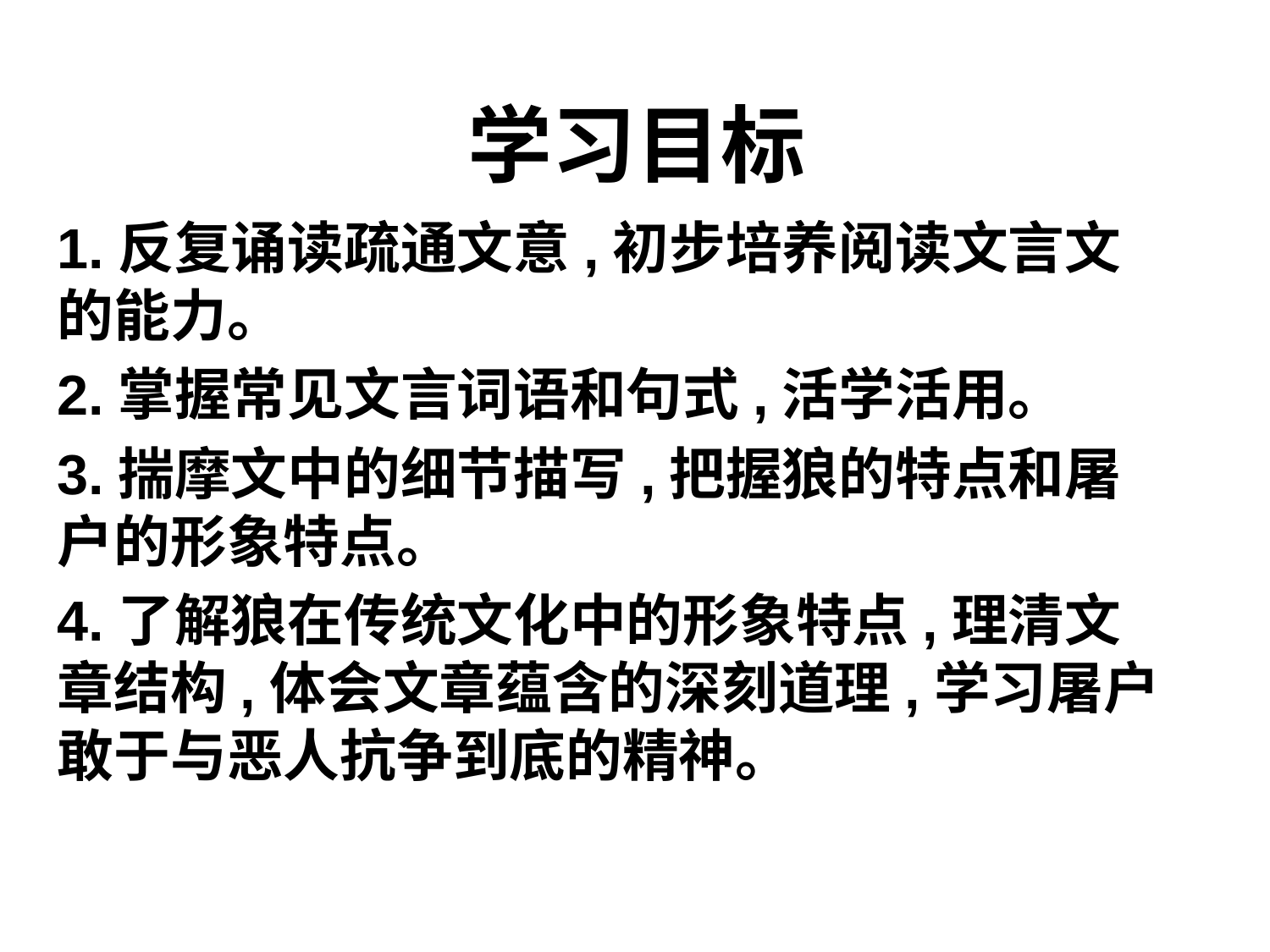

学习目标
1.反复诵读疏通文意,初步培养阅读文言文的能力。
2.掌握常见文言词语和句式,活学活用。
3.揣摩文中的细节描写,把握狼的特点和屠户的形象特点。
4.了解狼在传统文化中的形象特点,理清文章结构,体会文章蕴含的深刻道理,学习屠户敢于与恶人抗争到底的精神。